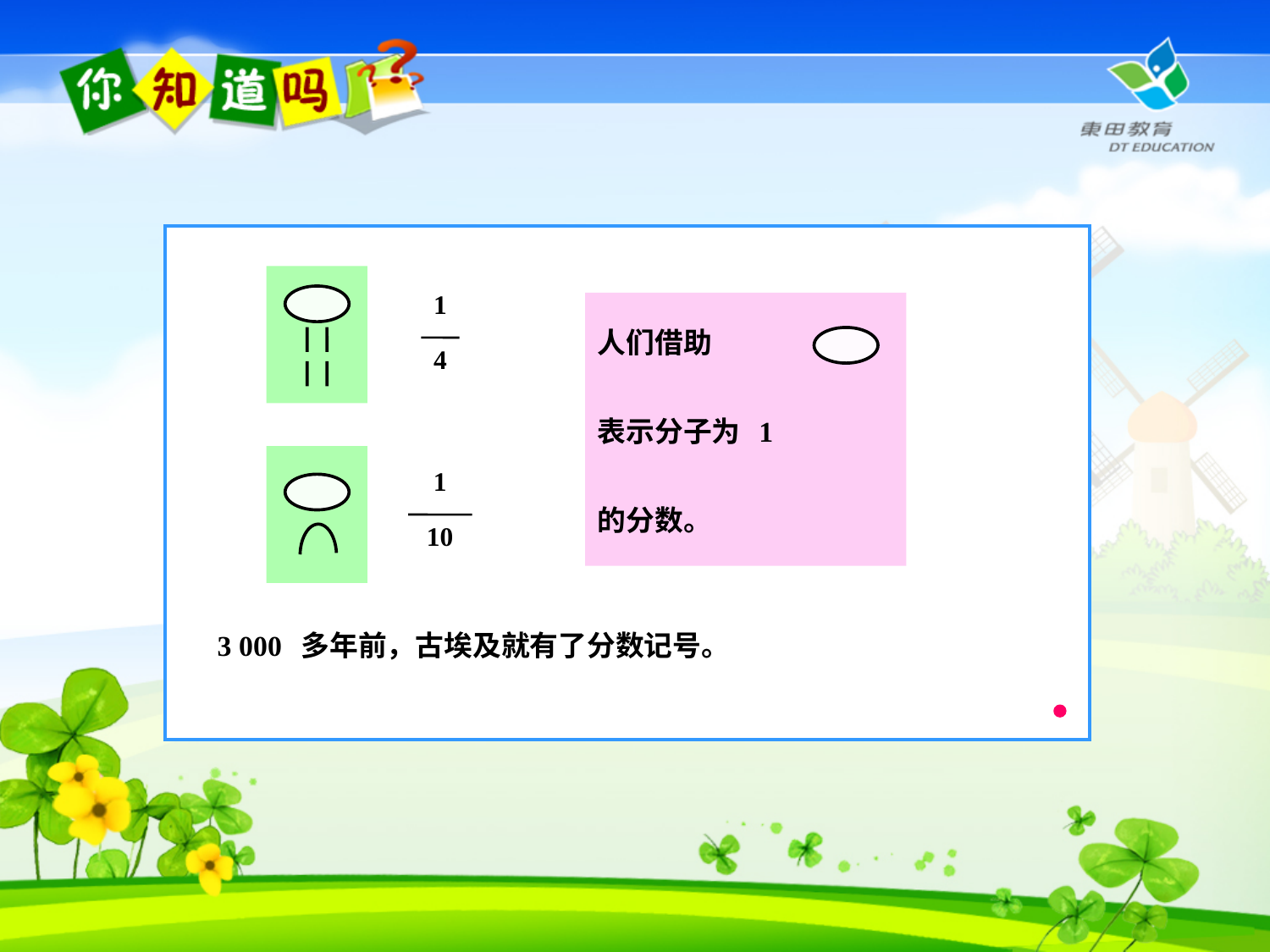

1
4

人们借助
表示分子为 1
的分数。

1
10

3 000 多年前，古埃及就有了分数记号。